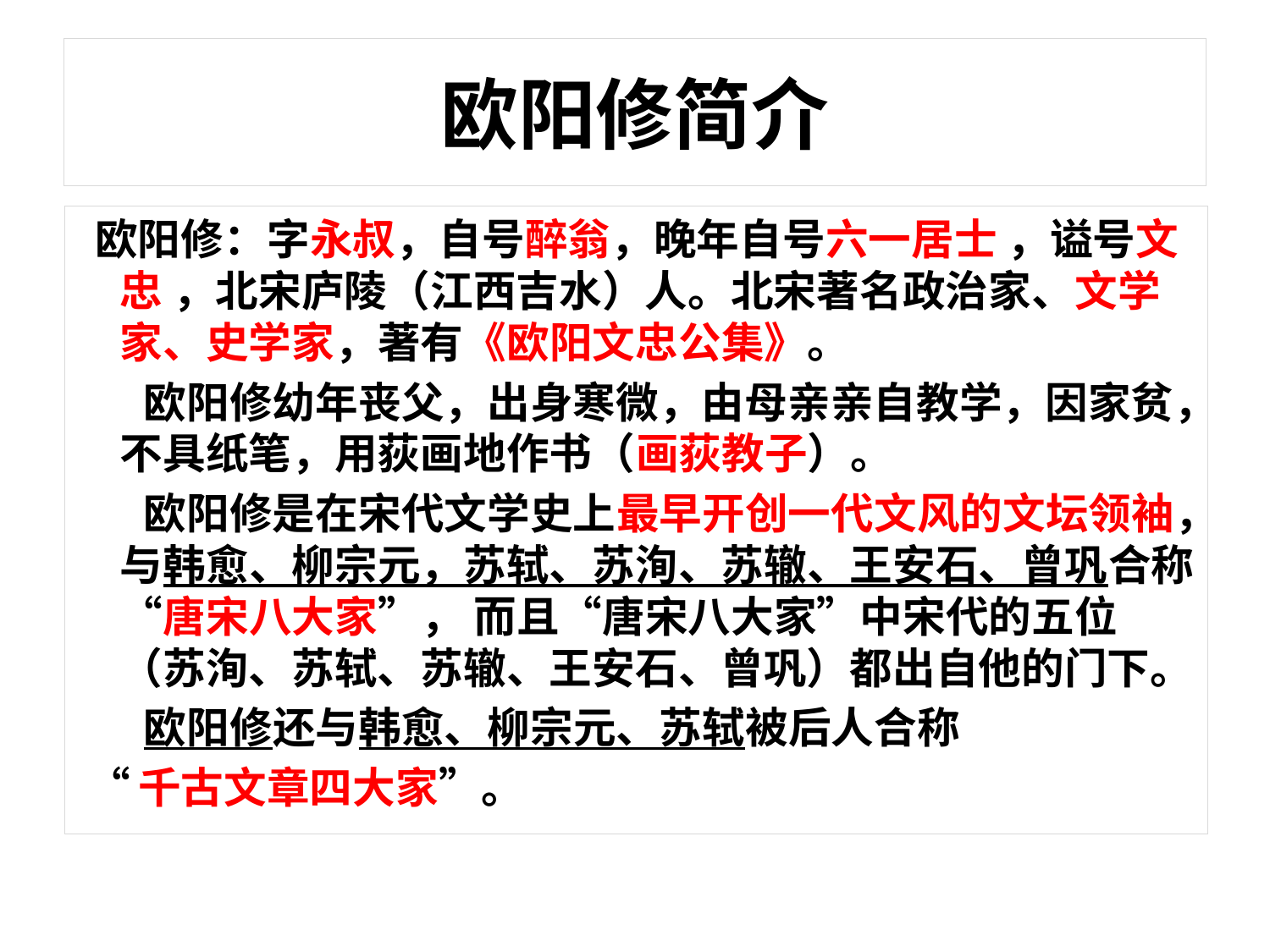

# 欧阳修简介
 欧阳修：字永叔，自号醉翁，晚年自号六一居士 ，谥号文忠 ，北宋庐陵（江西吉水）人。北宋著名政治家、文学家、史学家，著有《欧阳文忠公集》。
      欧阳修幼年丧父，出身寒微，由母亲亲自教学，因家贫，不具纸笔，用荻画地作书（画荻教子）。
      欧阳修是在宋代文学史上最早开创一代文风的文坛领袖，与韩愈、柳宗元，苏轼、苏洵、苏辙、王安石、曾巩合称“唐宋八大家”， 而且“唐宋八大家”中宋代的五位（苏洵、苏轼、苏辙、王安石、曾巩）都出自他的门下。
      欧阳修还与韩愈、柳宗元、苏轼被后人合称
 “千古文章四大家”。